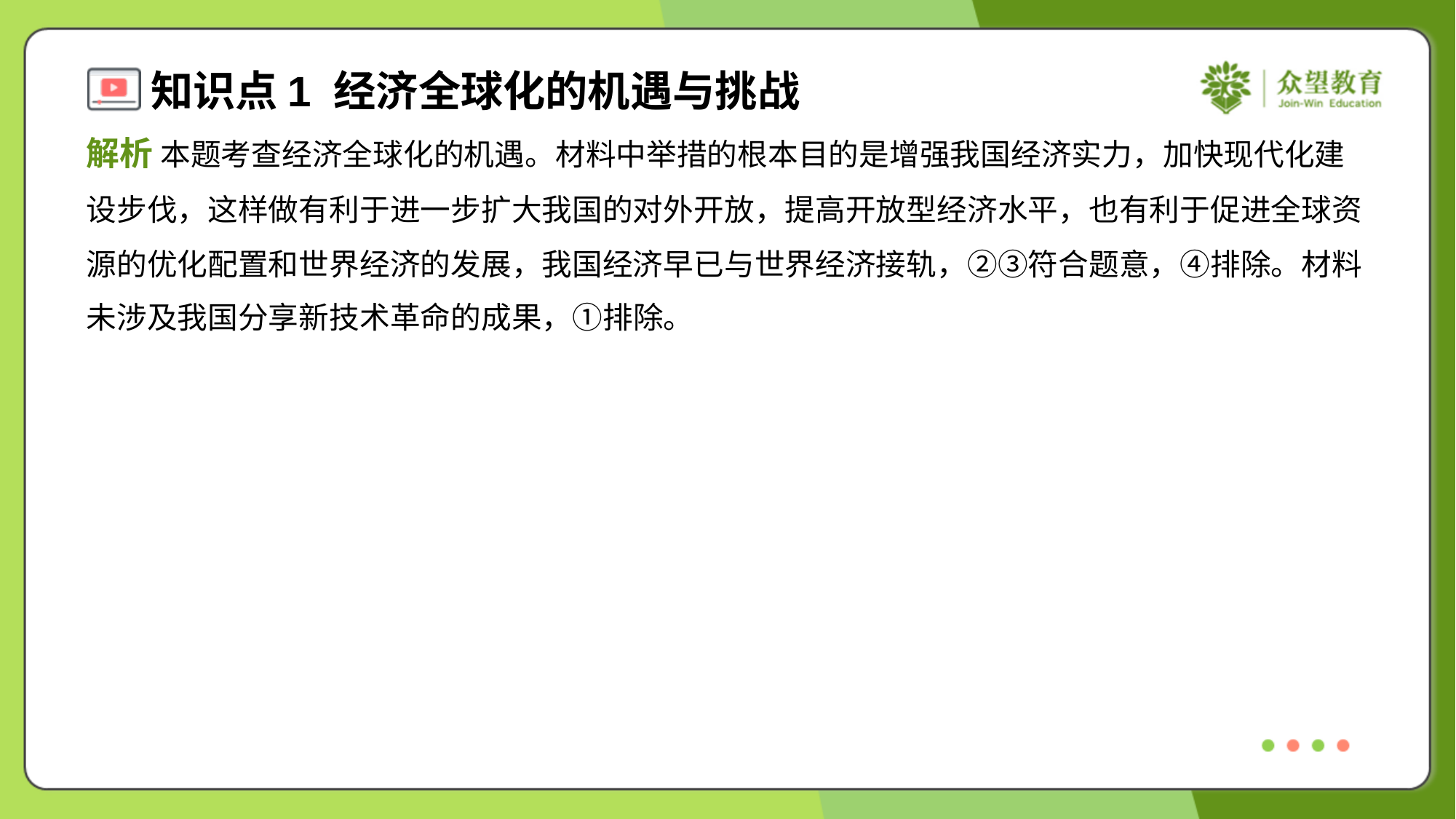

解析 本题考查经济全球化的机遇。材料中举措的根本目的是增强我国经济实力，加快现代化建
设步伐，这样做有利于进一步扩大我国的对外开放，提高开放型经济水平，也有利于促进全球资
源的优化配置和世界经济的发展，我国经济早已与世界经济接轨，②③符合题意，④排除。材料
未涉及我国分享新技术革命的成果，①排除。